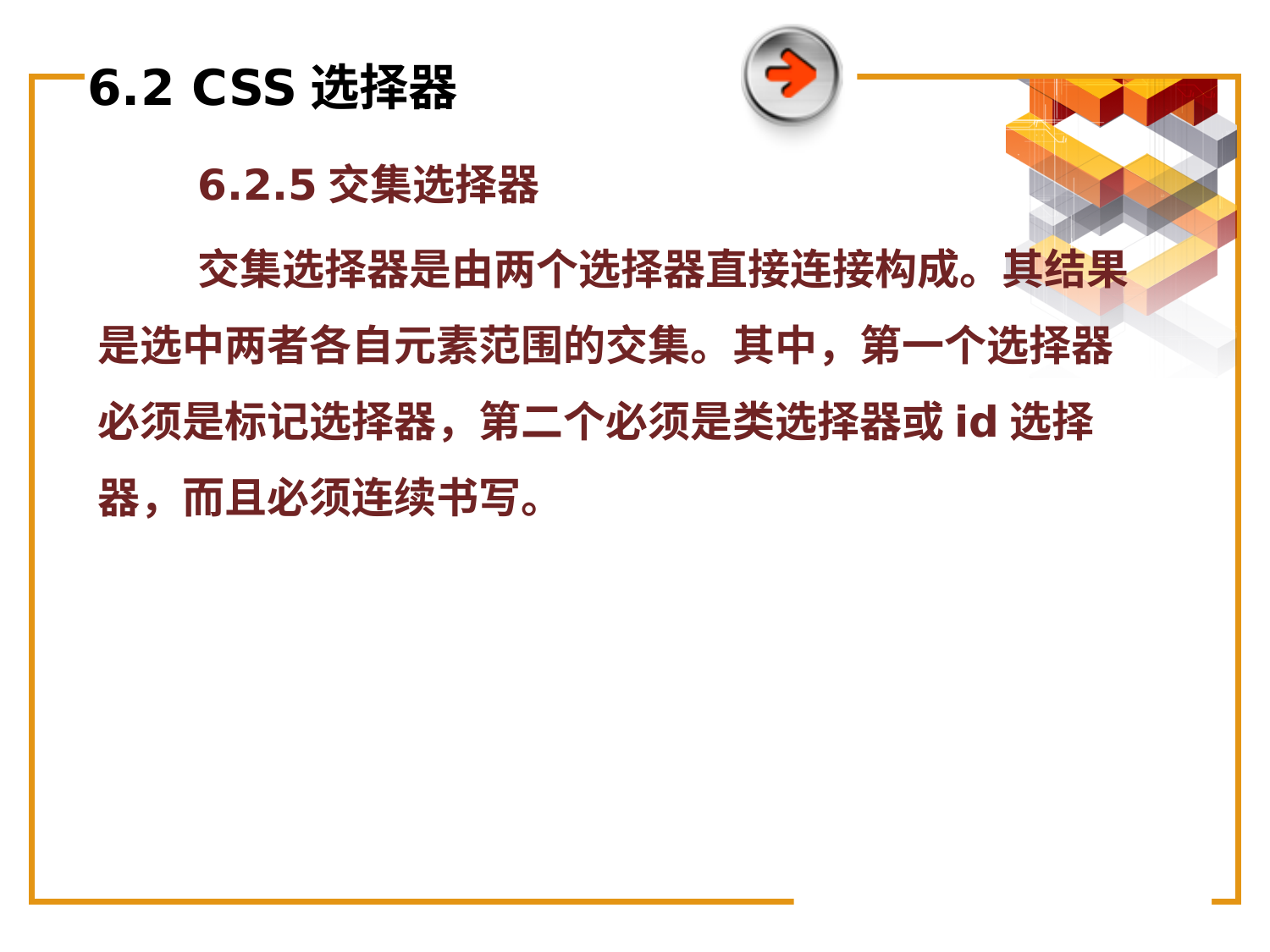

# 6.2 CSS选择器
6.2.5交集选择器
交集选择器是由两个选择器直接连接构成。其结果是选中两者各自元素范围的交集。其中，第一个选择器必须是标记选择器，第二个必须是类选择器或id选择器，而且必须连续书写。